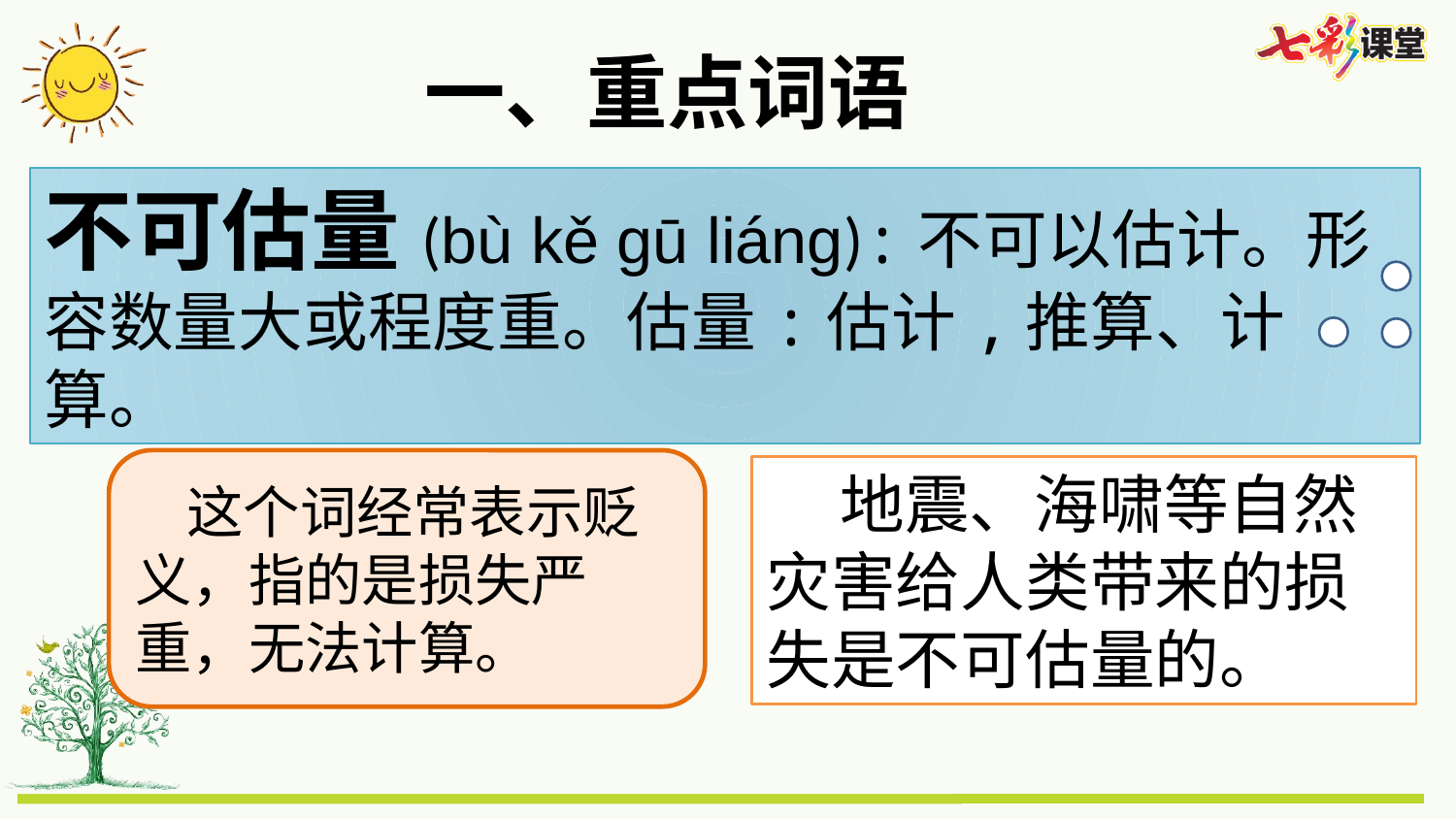

一、重点词语
不可估量(bù kě gū liáng):不可以估计。形容数量大或程度重。估量:估计,推算、计算。

   这个词经常表示贬义，指的是损失严重，无法计算。
    地震、海啸等自然灾害给人类带来的损失是不可估量的。